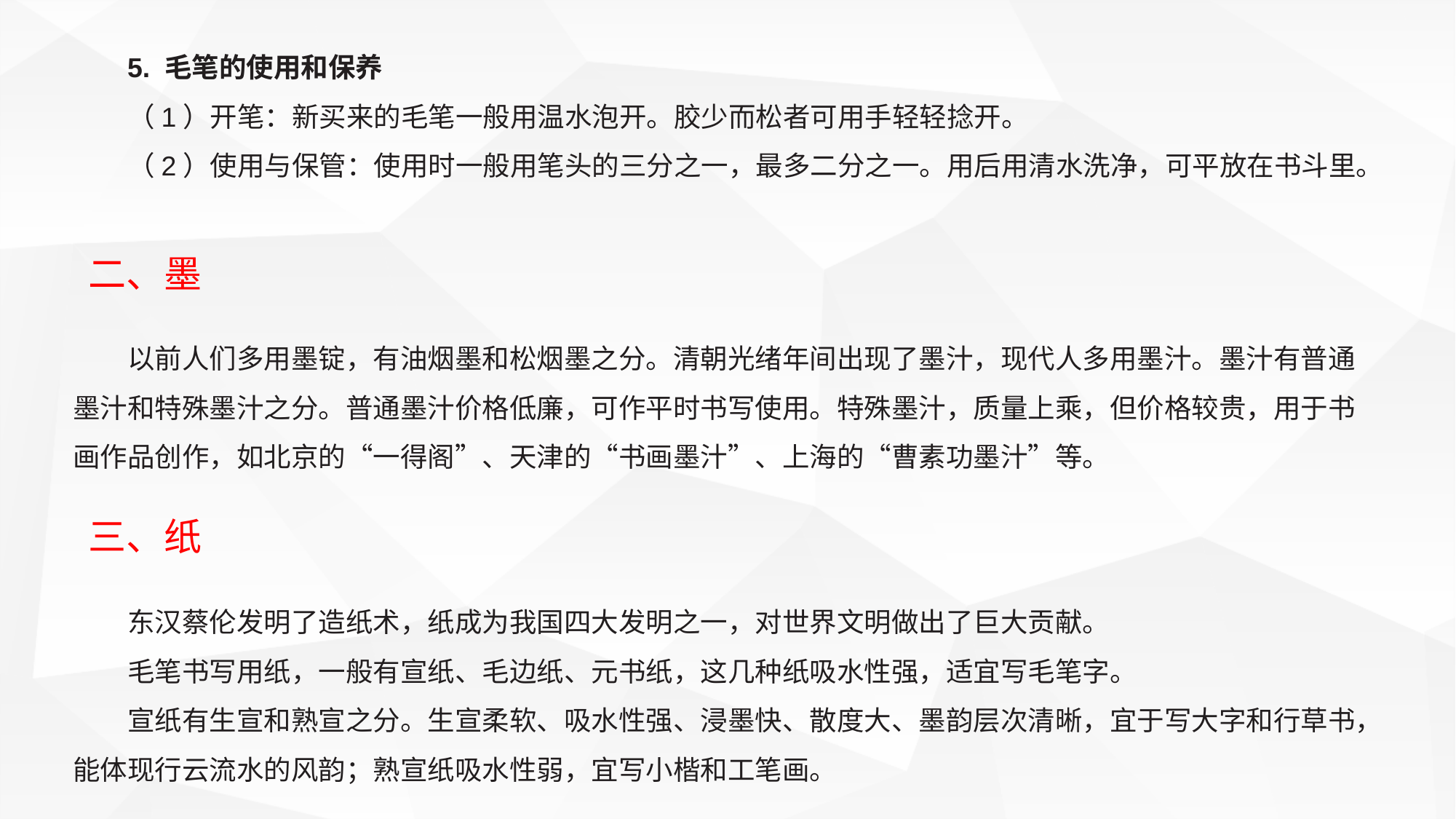

5. 毛笔的使用和保养
（1）开笔：新买来的毛笔一般用温水泡开。胶少而松者可用手轻轻捻开。
（2）使用与保管：使用时一般用笔头的三分之一，最多二分之一。用后用清水洗净，可平放在书斗里。
二、墨
以前人们多用墨锭，有油烟墨和松烟墨之分。清朝光绪年间出现了墨汁，现代人多用墨汁。墨汁有普通墨汁和特殊墨汁之分。普通墨汁价格低廉，可作平时书写使用。特殊墨汁，质量上乘，但价格较贵，用于书画作品创作，如北京的“一得阁”、天津的“书画墨汁”、上海的“曹素功墨汁”等。
三、纸
东汉蔡伦发明了造纸术，纸成为我国四大发明之一，对世界文明做出了巨大贡献。
毛笔书写用纸，一般有宣纸、毛边纸、元书纸，这几种纸吸水性强，适宜写毛笔字。
宣纸有生宣和熟宣之分。生宣柔软、吸水性强、浸墨快、散度大、墨韵层次清晰，宜于写大字和行草书，能体现行云流水的风韵；熟宣纸吸水性弱，宜写小楷和工笔画。